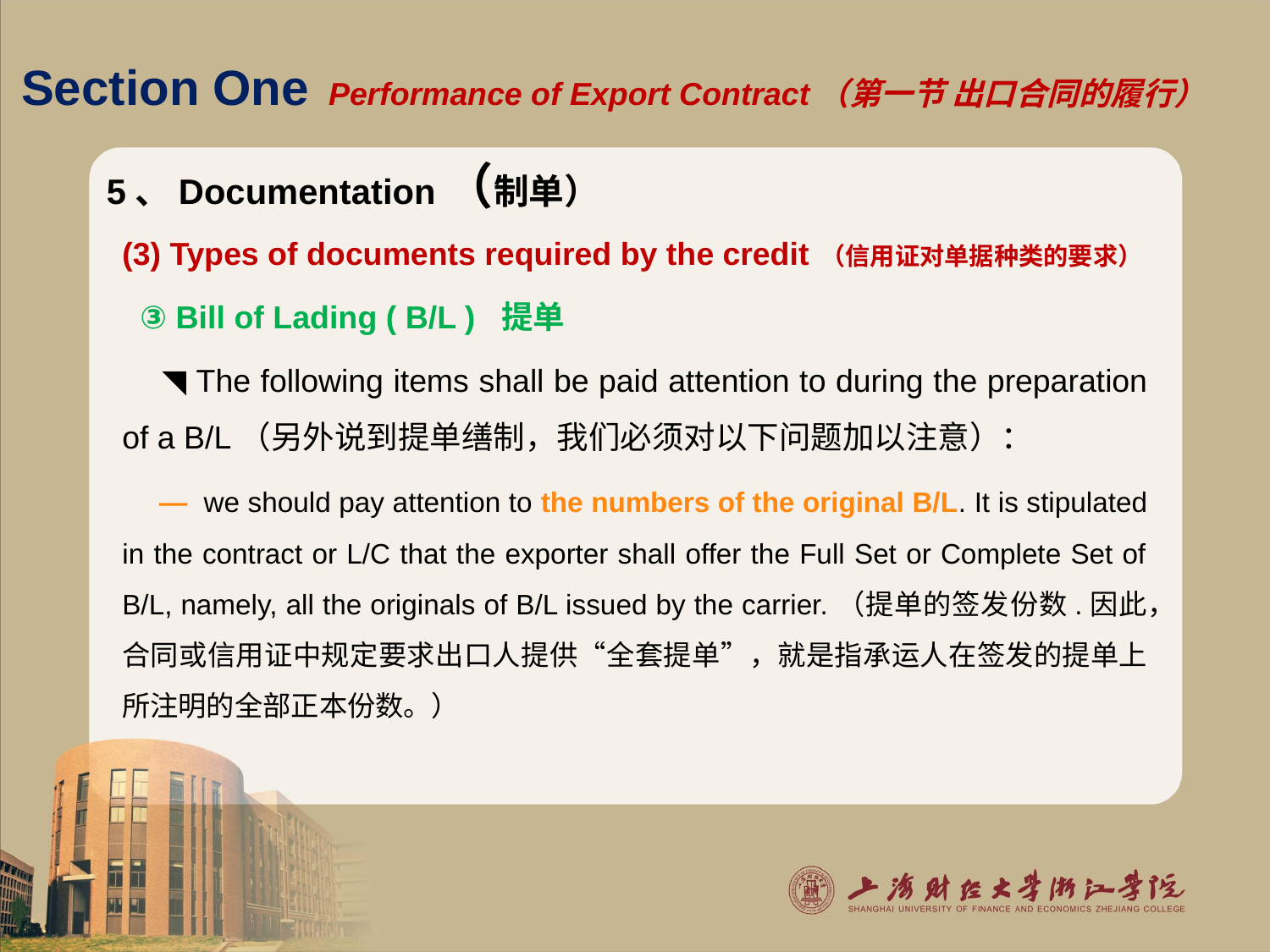

# Section One  Performance of Export Contract（第一节 出口合同的履行）
5、Documentation（制单）
(3) Types of documents required by the credit  （信用证对单据种类的要求）
  ③ Bill of Lading ( B/L )  提单
    ◥ The following items shall be paid attention to during the preparation of a B/L（另外说到提单缮制，我们必须对以下问题加以注意）：
    —  we should pay attention to the numbers of the original B/L. It is stipulated in the contract or L/C that the exporter shall offer the Full Set or Complete Set of B/L, namely, all the originals of B/L issued by the carrier.（提单的签发份数.因此，合同或信用证中规定要求出口人提供“全套提单”，就是指承运人在签发的提单上所注明的全部正本份数。）